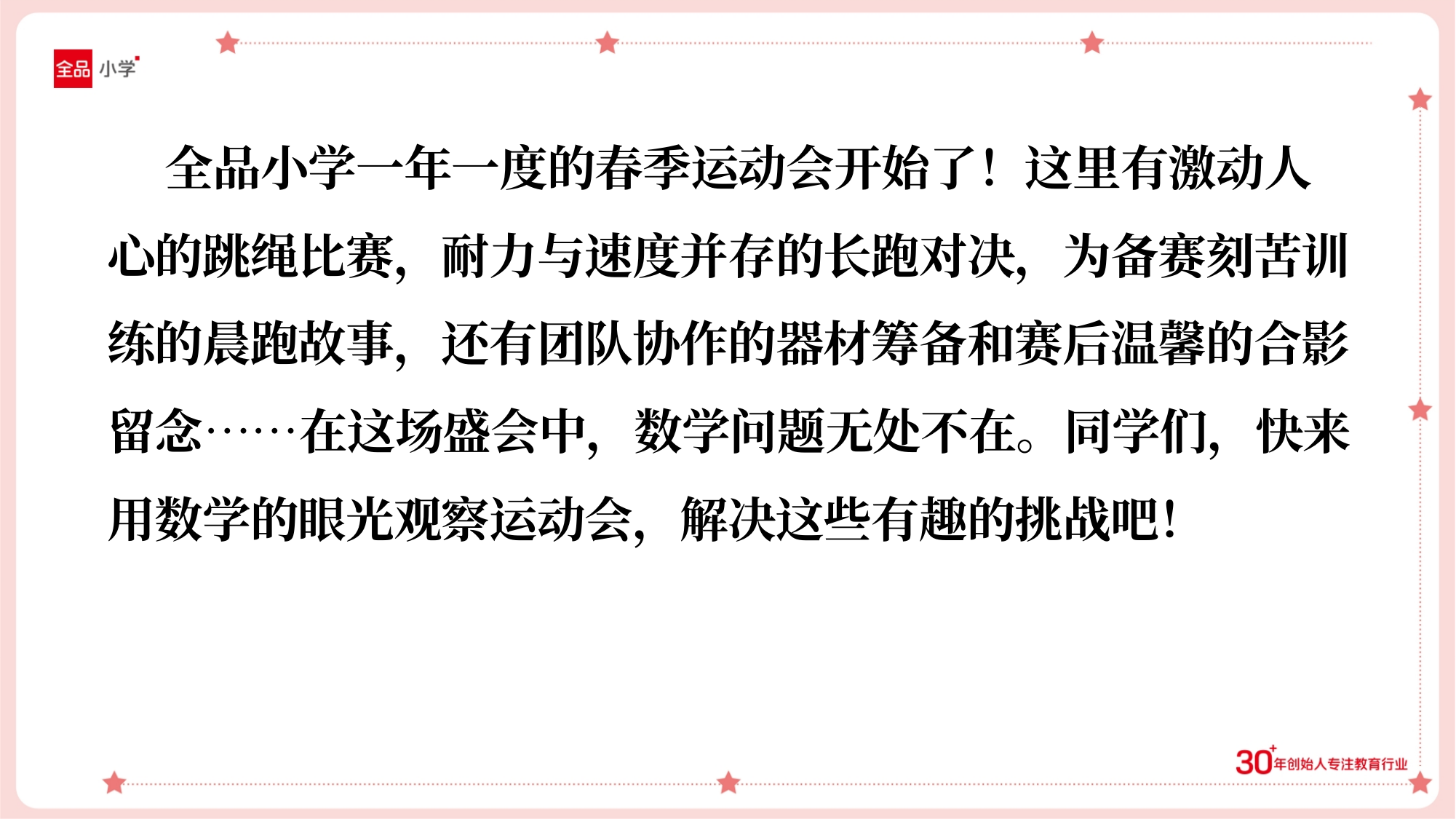

全品小学一年一度的春季运动会开始了！这里有激动人
心的跳绳比赛，耐力与速度并存的长跑对决，为备赛刻苦训
练的晨跑故事，还有团队协作的器材筹备和赛后温馨的合影
留念……在这场盛会中，数学问题无处不在。同学们，快来
用数学的眼光观察运动会，解决这些有趣的挑战吧！